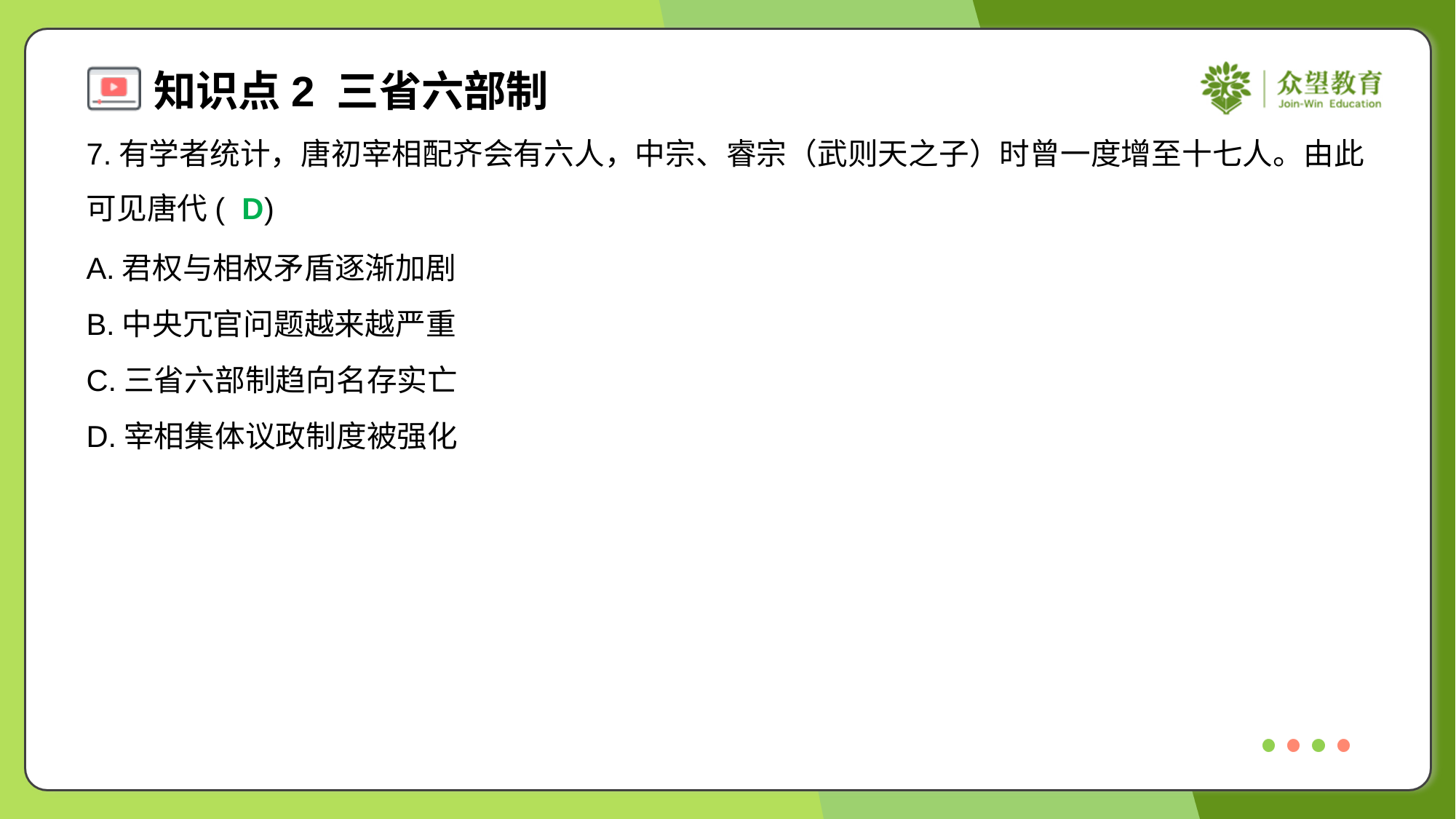

7.有学者统计，唐初宰相配齐会有六人，中宗、睿宗（武则天之子）时曾一度增至十七人。由此
可见唐代(     )
D
A.君权与相权矛盾逐渐加剧
B.中央冗官问题越来越严重
C.三省六部制趋向名存实亡
D.宰相集体议政制度被强化